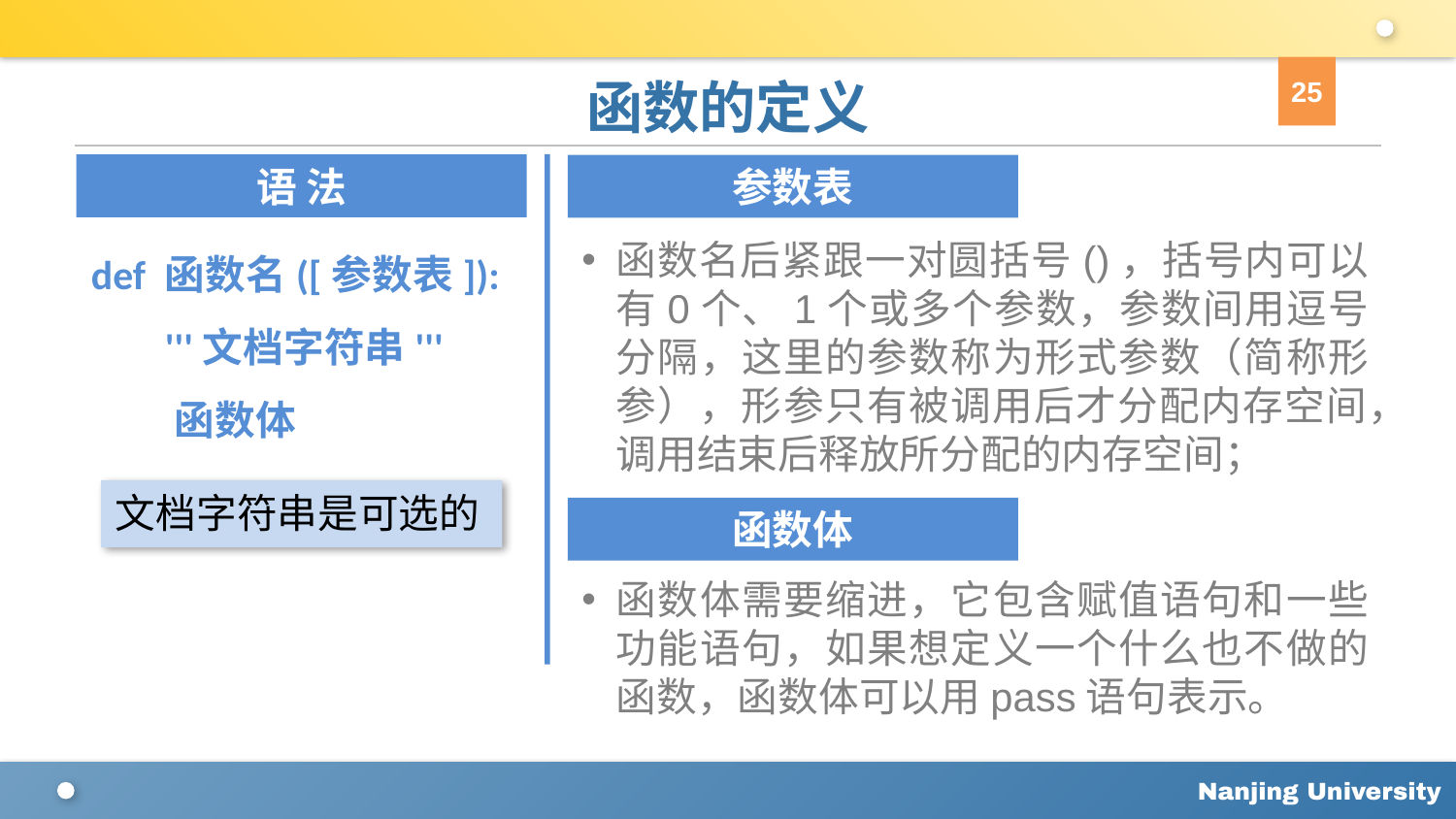

25
# 函数的定义
语 法

参数表
def 函数名([参数表]):
        '''文档字符串'''
        函数体
函数名后紧跟一对圆括号()，括号内可以有0个、1个或多个参数，参数间用逗号分隔，这里的参数称为形式参数（简称形参），形参只有被调用后才分配内存空间，调用结束后释放所分配的内存空间；

函数体需要缩进，它包含赋值语句和一些功能语句，如果想定义一个什么也不做的函数，函数体可以用pass语句表示。
文档字符串是可选的
函数体